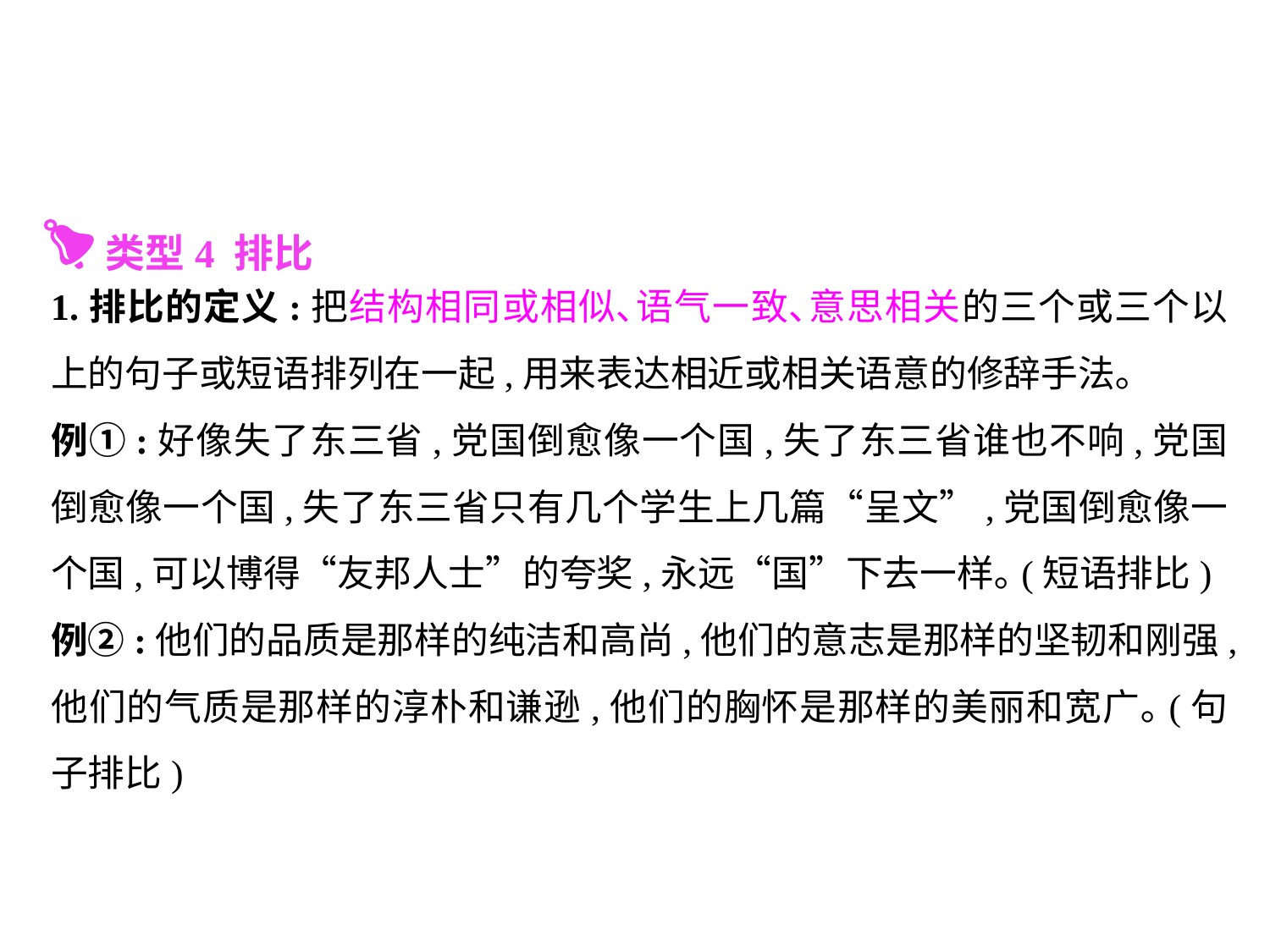

类型4 排比

1.排比的定义:把结构相同或相似､语气一致､意思相关的三个或三个以上的句子或短语排列在一起,用来表达相近或相关语意的修辞手法｡
例①:好像失了东三省,党国倒愈像一个国,失了东三省谁也不响,党国倒愈像一个国,失了东三省只有几个学生上几篇“呈文”,党国倒愈像一个国,可以博得“友邦人士”的夸奖,永远“国”下去一样｡(短语排比)
例②:他们的品质是那样的纯洁和高尚,他们的意志是那样的坚韧和刚强,他们的气质是那样的淳朴和谦逊,他们的胸怀是那样的美丽和宽广｡(句子排比)